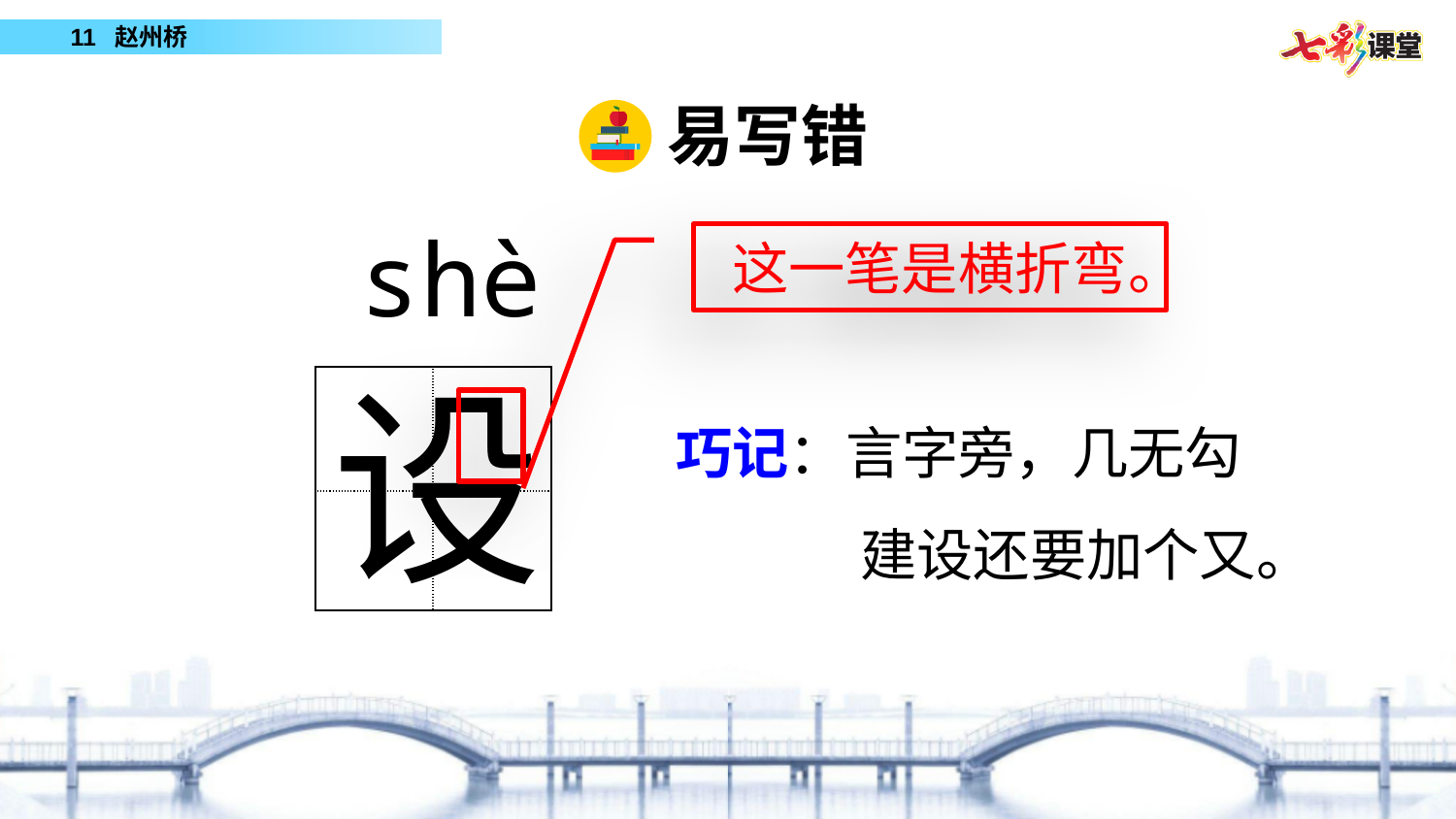

易写错

shè
这一笔是横折弯。
设
|  |  |
| --- | --- |
|  |  |
巧记：言字旁，几无勾
	  建设还要加个又。